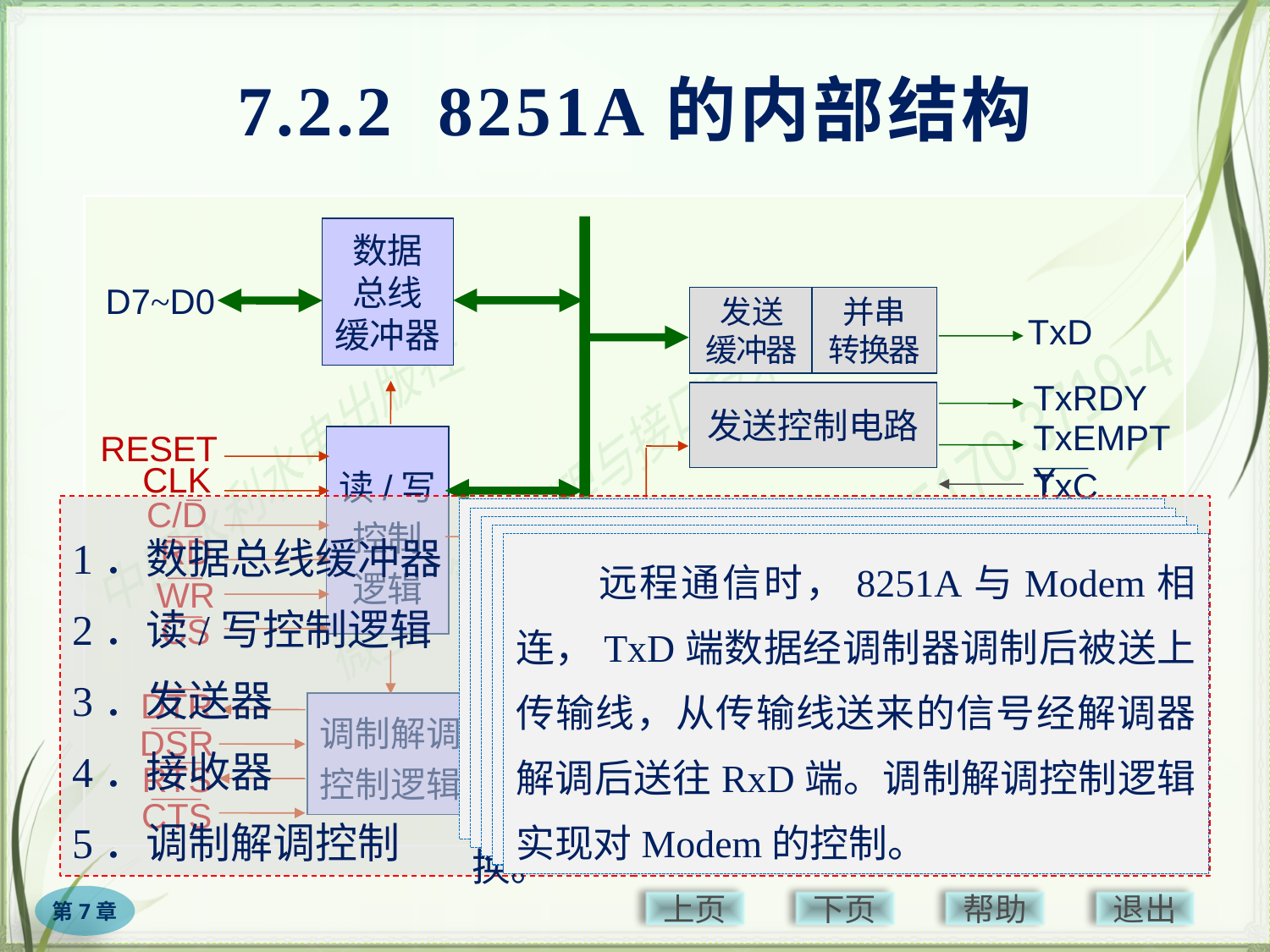

# 7.2.2  8251A的内部结构

数据
总线
缓冲器
D7~D0

发送
缓冲器
并串
转换器
发送控制电路
接收控制电路
接收
缓冲器
串并
转换器

TxD

TxRDY

TxEMPTY
RESET
读/写
控制
逻辑

CLK

TxC

C/D

RxRDY
RD

SYNDET
WR

CS
RxC

RxD

DTR

调制解调
控制逻辑

DSR

RTS

CTS

　　8位双向三态缓冲器，是8251与系统数据总线的接口。由CPU发给8251的控制字、8251A送给CPU的状态字都通过该数据总线缓冲器传送。8251A与外界交换的串行数据最终也都以并行数据形式经过数据总线缓冲器与CPU交换。
1．数据总线缓冲器
2．读/写控制逻辑
3．发送器
4．接收器
5．调制解调控制
　　接收CPU送来的各种控制信号，对8251A内部数据总线上的数据传送方向进行控制。CPU对8251A的整个控制过程都是通过读写控制逻辑实现的，包括读取8251A的状态信息，向8251A写入控制信息，发送和接收数据。
　　接收CPU输出的并行数据，经格式化后，再将其转换成串行数据从移位寄存器移出，由TxD引脚串行输出。
　　在异步发送方式时，发送器为每一个字符自动格式化成一帧，在同步发送方式下，发送器在待发送的数据前面插入同步字符，然后在发送时钟的作用下，将数据逐位地由TxD引脚发送出去。
　　检测RxD端输入的信号，发现起始位（异步方式）/同步字符（同步方式）后，开始接收RxD端的串行数据并检验，将其逐位送入接收移位寄存器，然后按规定的格式转换为并行数据，存入数据总线缓冲器。同时发出RxRDY信号通知CPU读走字符。
　　远程通信时，8251A与Modem相连，TxD端数据经调制器调制后被送上传输线，从传输线送来的信号经解调器解调后送往RxD端。调制解调控制逻辑实现对Modem的控制。